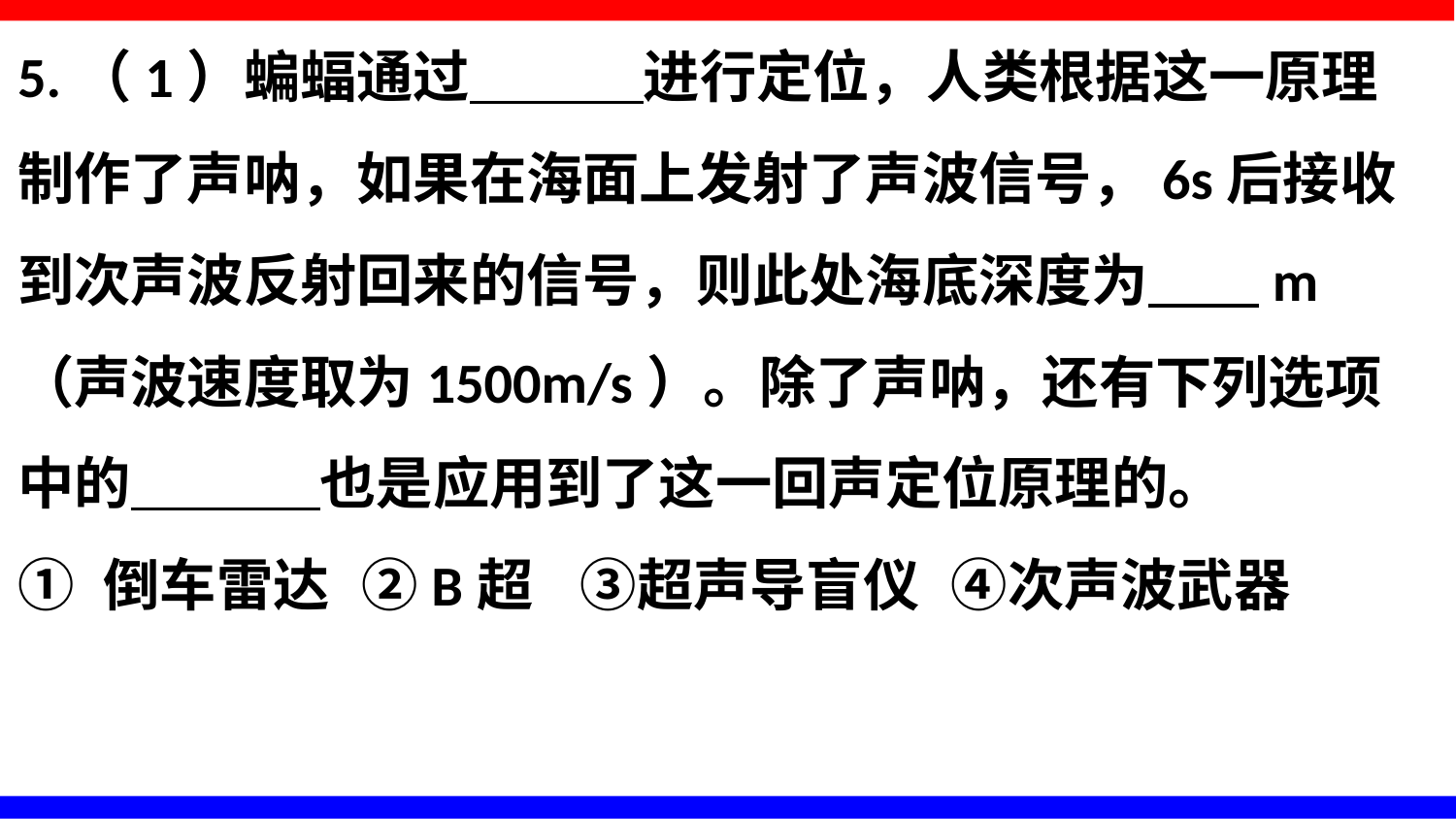

5.（1）蝙蝠通过           进行定位，人类根据这一原理制作了声呐，如果在海面上发射了声波信号，6s后接收到次声波反射回来的信号，则此处海底深度为       m（声波速度取为1500m/s）。除了声呐，还有下列选项中的            也是应用到了这一回声定位原理的。
① 倒车雷达  ②B超   ③超声导盲仪  ④次声波武器